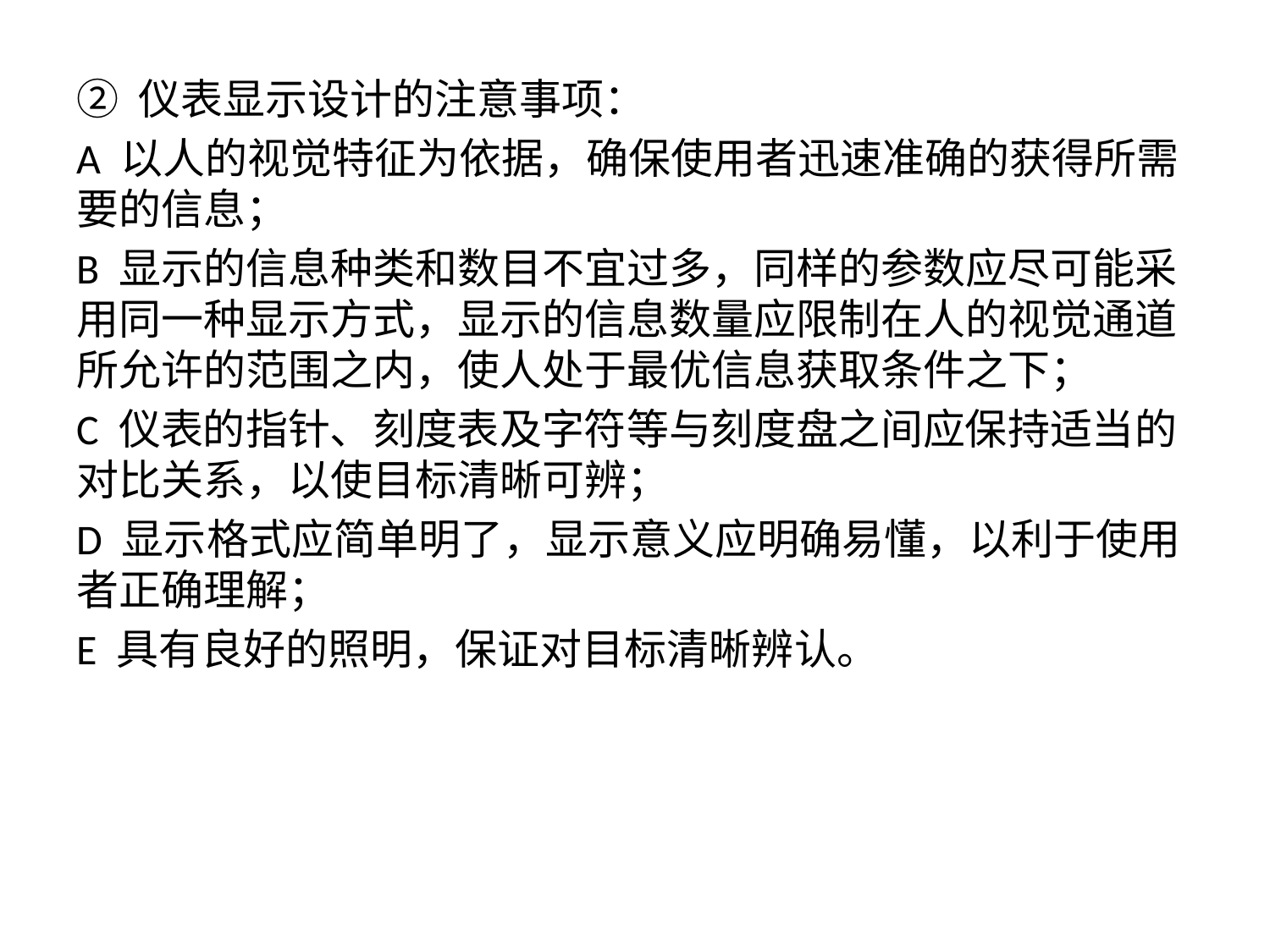

② 仪表显示设计的注意事项：
A 以人的视觉特征为依据，确保使用者迅速准确的获得所需要的信息；
B 显示的信息种类和数目不宜过多，同样的参数应尽可能采用同一种显示方式，显示的信息数量应限制在人的视觉通道所允许的范围之内，使人处于最优信息获取条件之下；
C 仪表的指针、刻度表及字符等与刻度盘之间应保持适当的对比关系，以使目标清晰可辨；
D 显示格式应简单明了，显示意义应明确易懂，以利于使用者正确理解；
E 具有良好的照明，保证对目标清晰辨认。